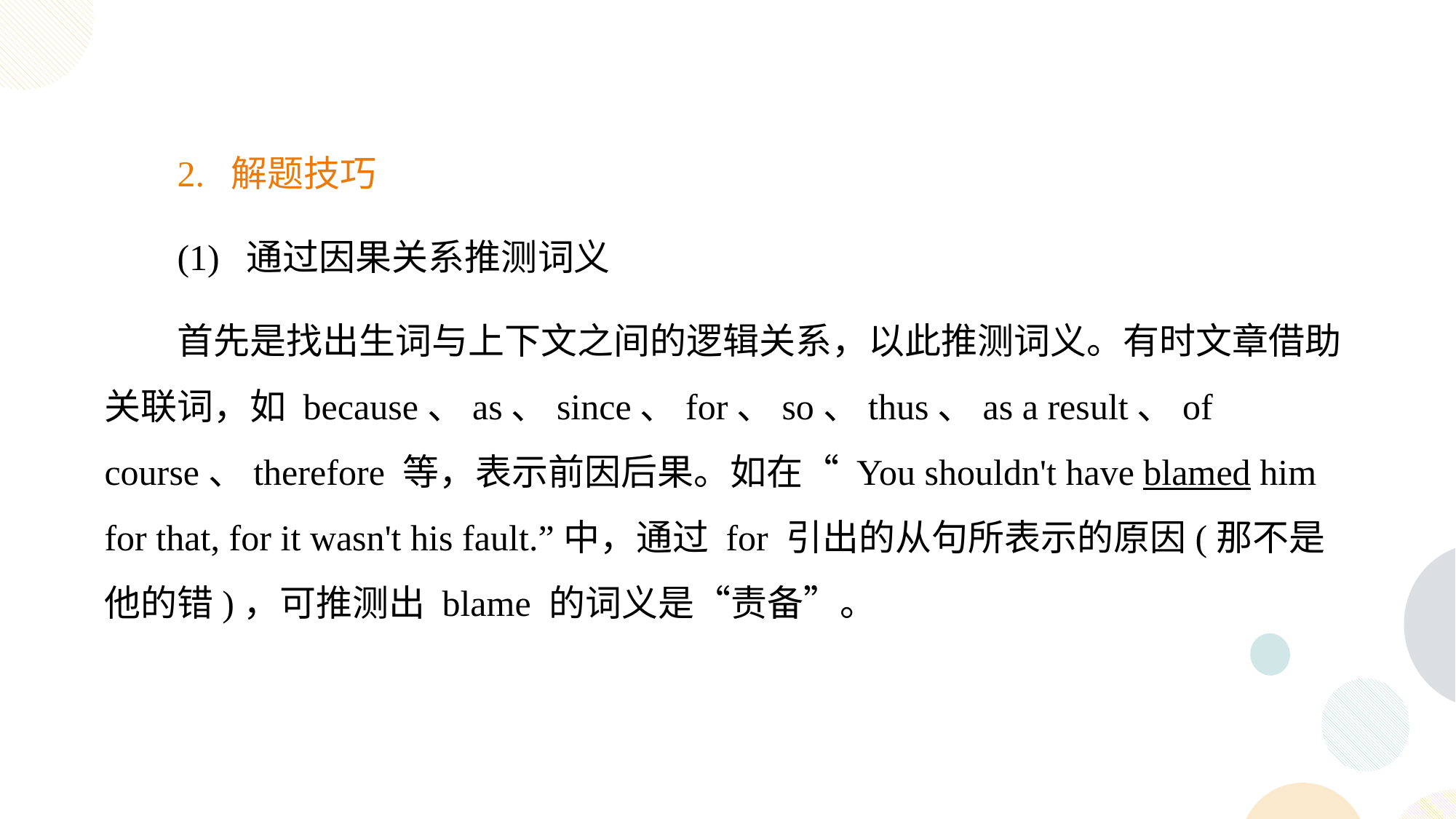

2.  解题技巧
(1)  通过因果关系推测词义
首先是找出生词与上下文之间的逻辑关系，以此推测词义。有时文章借助关联词，如 because、as、since、for、so、thus、as a result、of course、therefore 等，表示前因后果。如在“ You shouldn't have blamed him for that, for it wasn't his fault.”中，通过 for 引出的从句所表示的原因(那不是他的错)，可推测出 blame 的词义是“责备”。